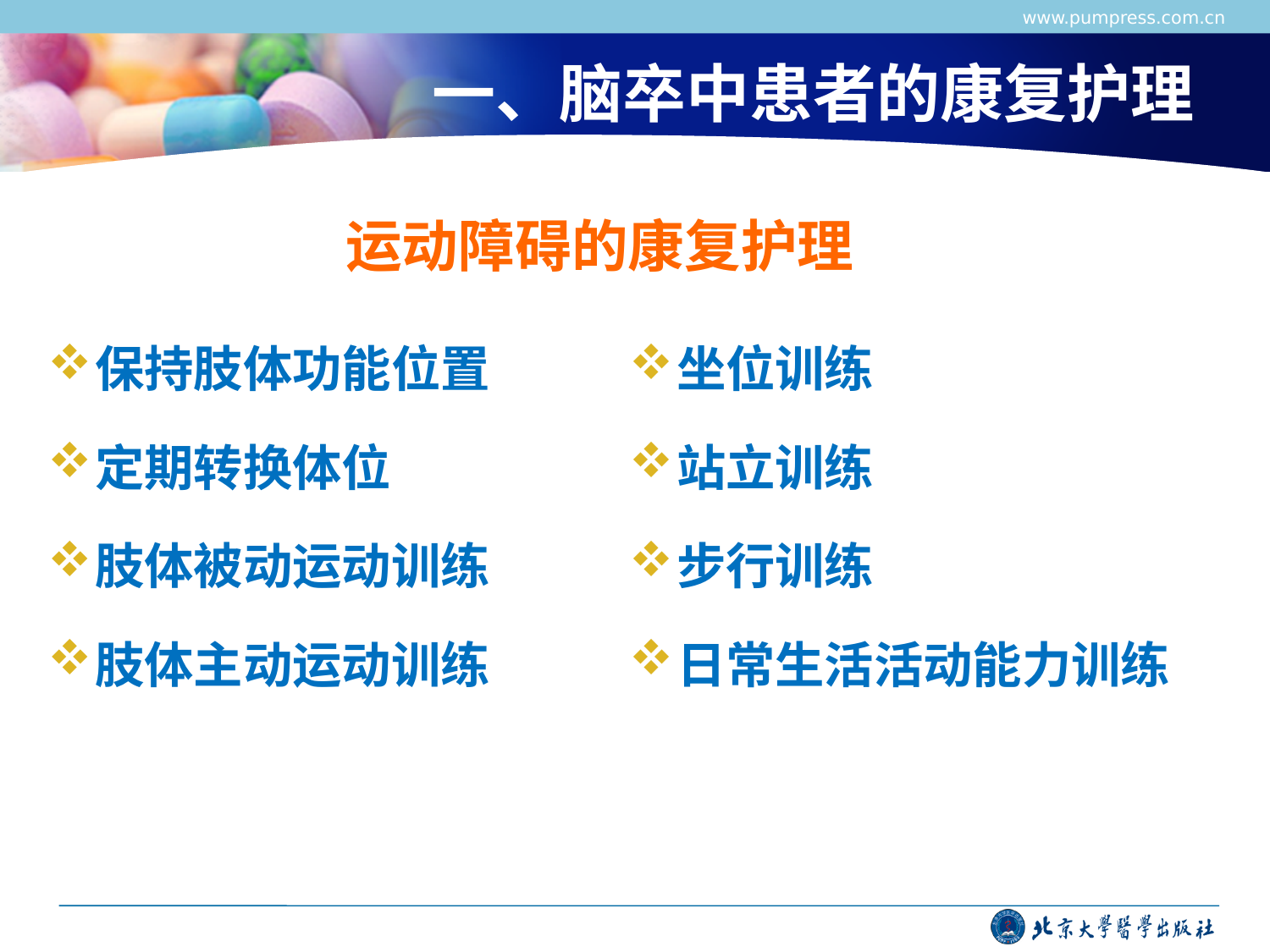

www.pumpress.com.cn
# 一、脑卒中患者的康复护理
运动障碍的康复护理
保持肢体功能位置
定期转换体位
肢体被动运动训练
肢体主动运动训练
坐位训练
站立训练
步行训练
日常生活活动能力训练